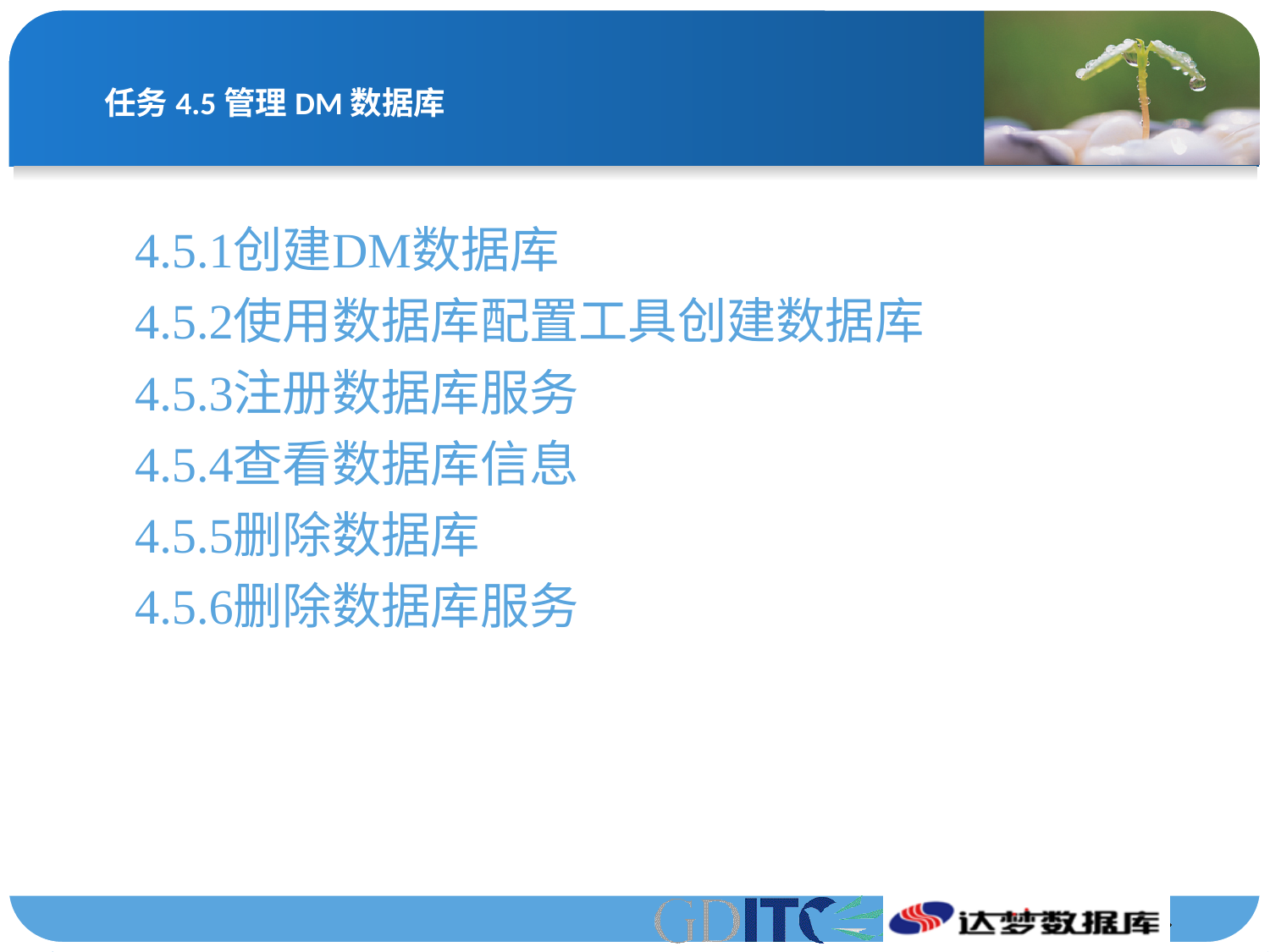

# 任务4.5管理DM数据库
4.5.1创建DM数据库
4.5.2使用数据库配置工具创建数据库
4.5.3注册数据库服务
4.5.4查看数据库信息
4.5.5删除数据库
4.5.6删除数据库服务